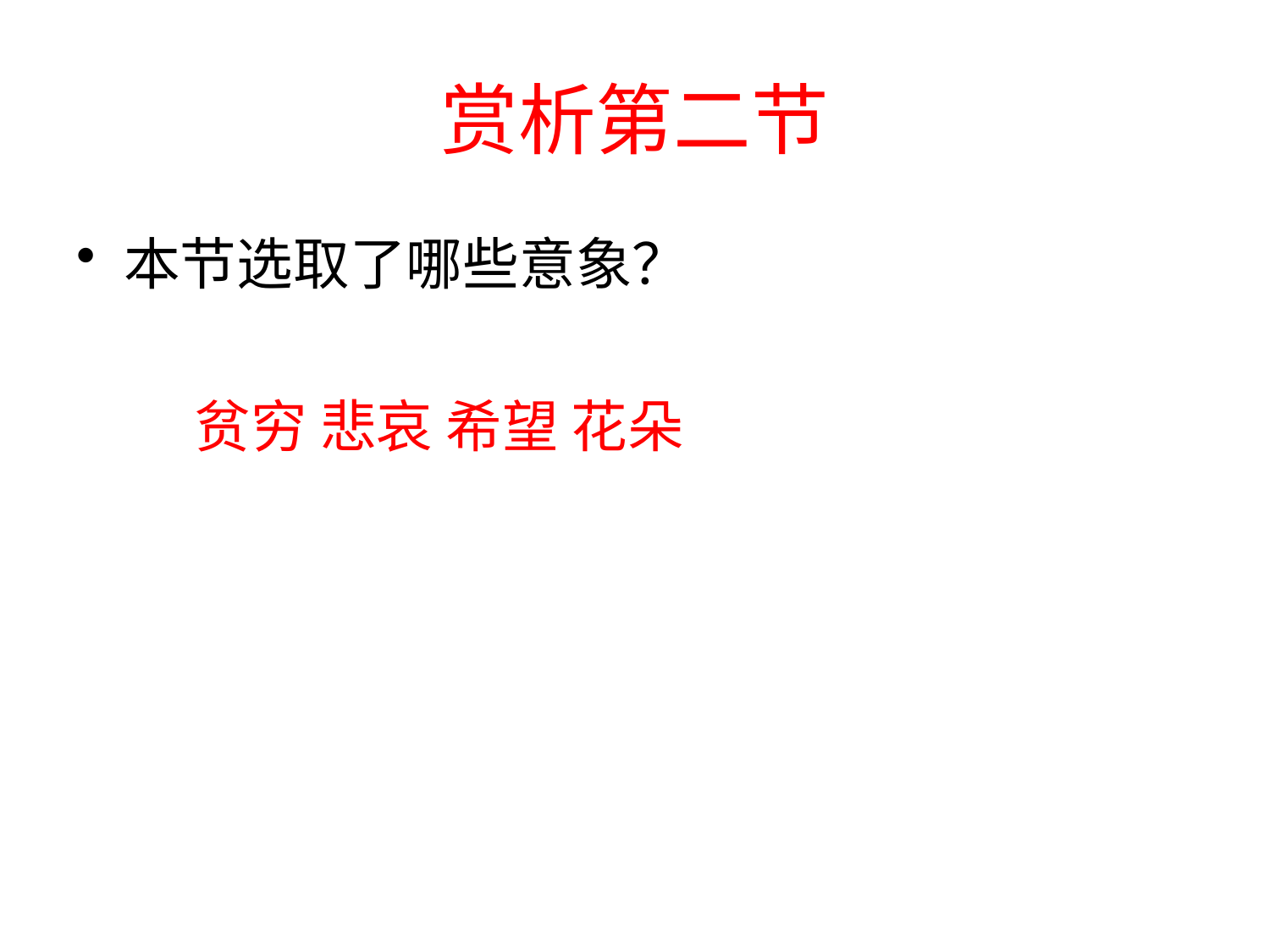

# 赏析第二节
本节选取了哪些意象？
贫穷 悲哀 希望 花朵